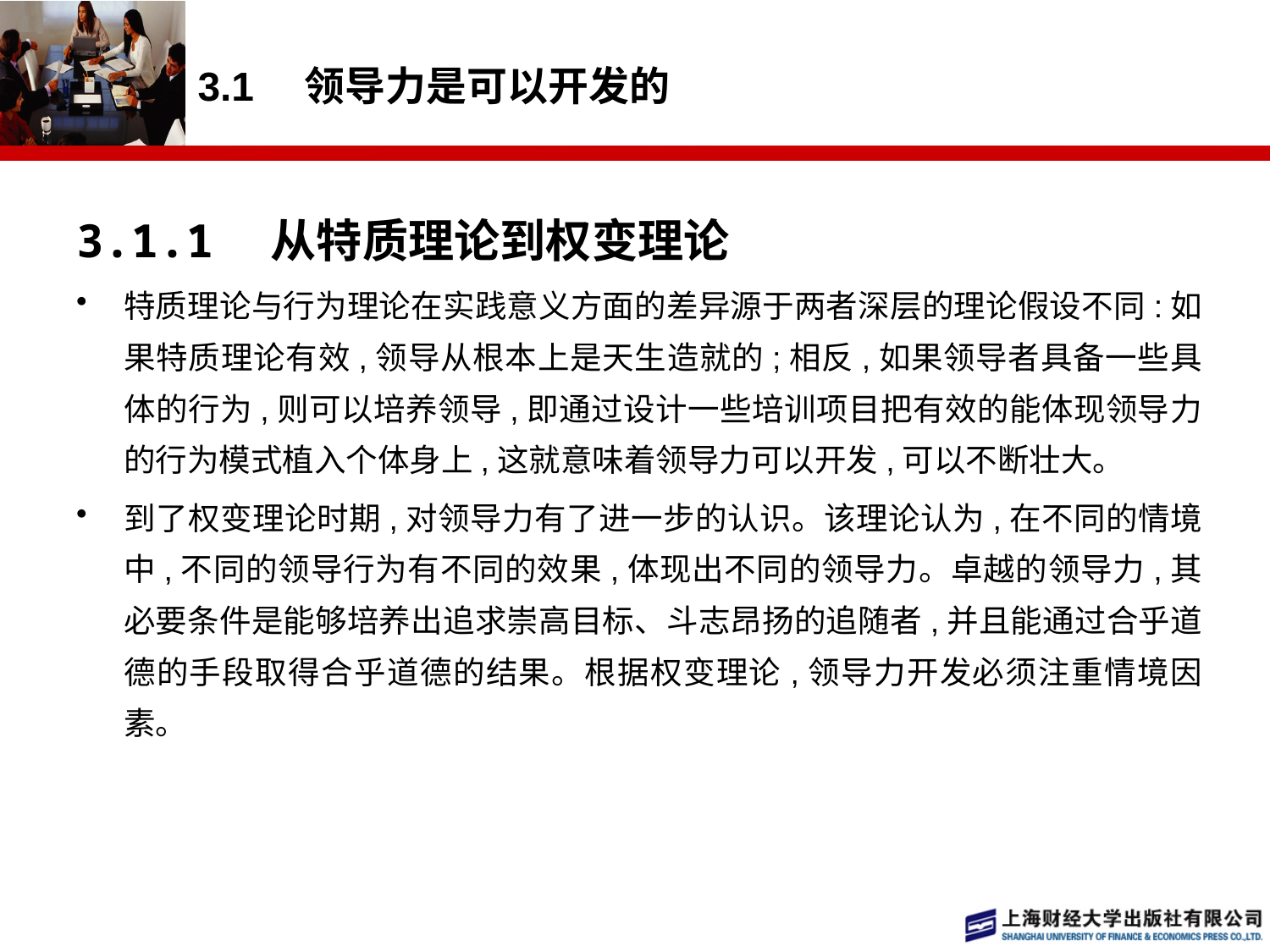

# 3.1　领导力是可以开发的
3.1.1　从特质理论到权变理论
特质理论与行为理论在实践意义方面的差异源于两者深层的理论假设不同:如果特质理论有效,领导从根本上是天生造就的;相反,如果领导者具备一些具体的行为,则可以培养领导,即通过设计一些培训项目把有效的能体现领导力的行为模式植入个体身上,这就意味着领导力可以开发,可以不断壮大。
到了权变理论时期,对领导力有了进一步的认识。该理论认为,在不同的情境中,不同的领导行为有不同的效果,体现出不同的领导力。卓越的领导力,其必要条件是能够培养出追求崇高目标、斗志昂扬的追随者,并且能通过合乎道德的手段取得合乎道德的结果。根据权变理论,领导力开发必须注重情境因素。